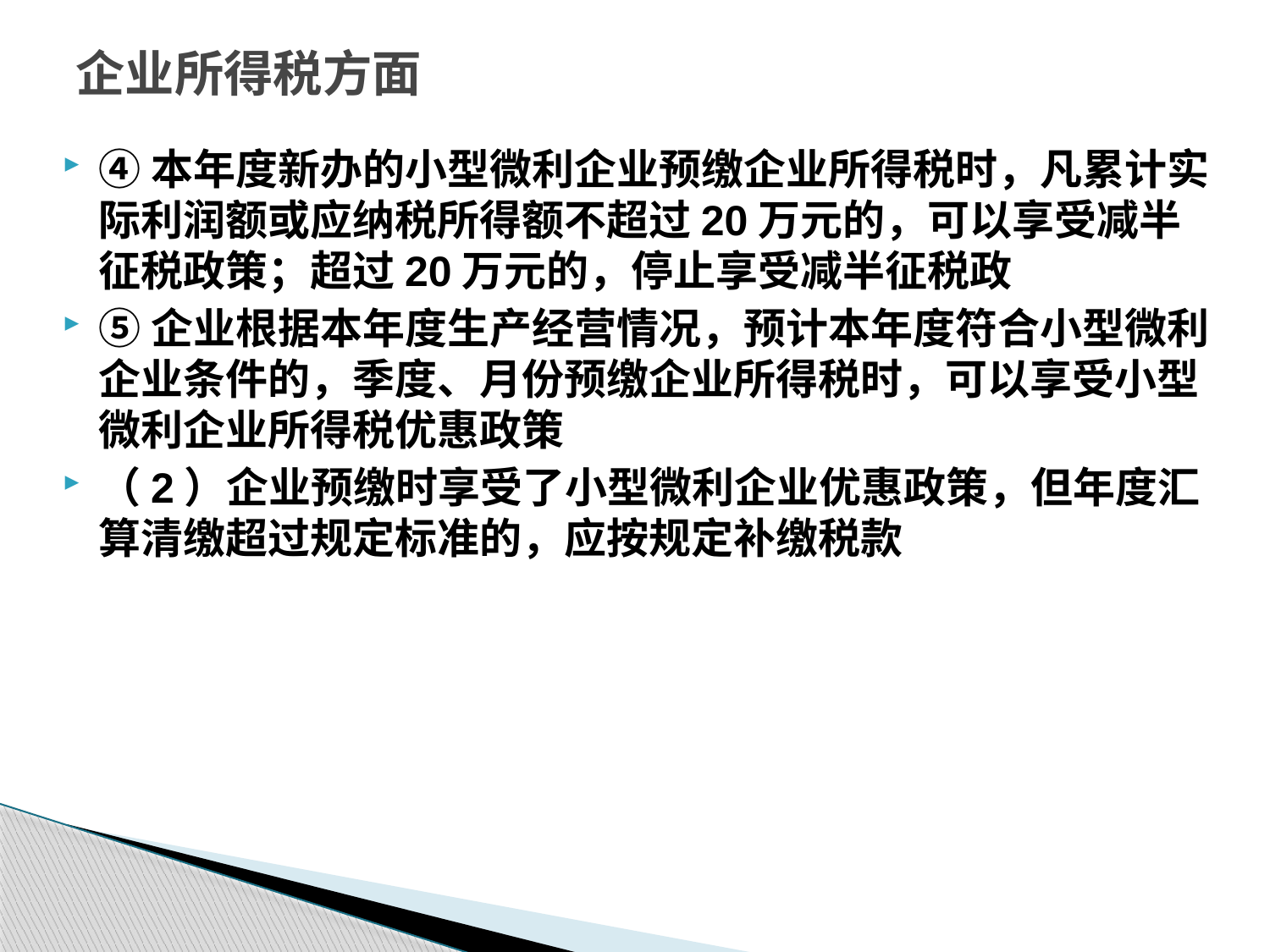

# 企业所得税方面
④本年度新办的小型微利企业预缴企业所得税时，凡累计实际利润额或应纳税所得额不超过20万元的，可以享受减半征税政策；超过20万元的，停止享受减半征税政
⑤企业根据本年度生产经营情况，预计本年度符合小型微利企业条件的，季度、月份预缴企业所得税时，可以享受小型微利企业所得税优惠政策
（2）企业预缴时享受了小型微利企业优惠政策，但年度汇算清缴超过规定标准的，应按规定补缴税款